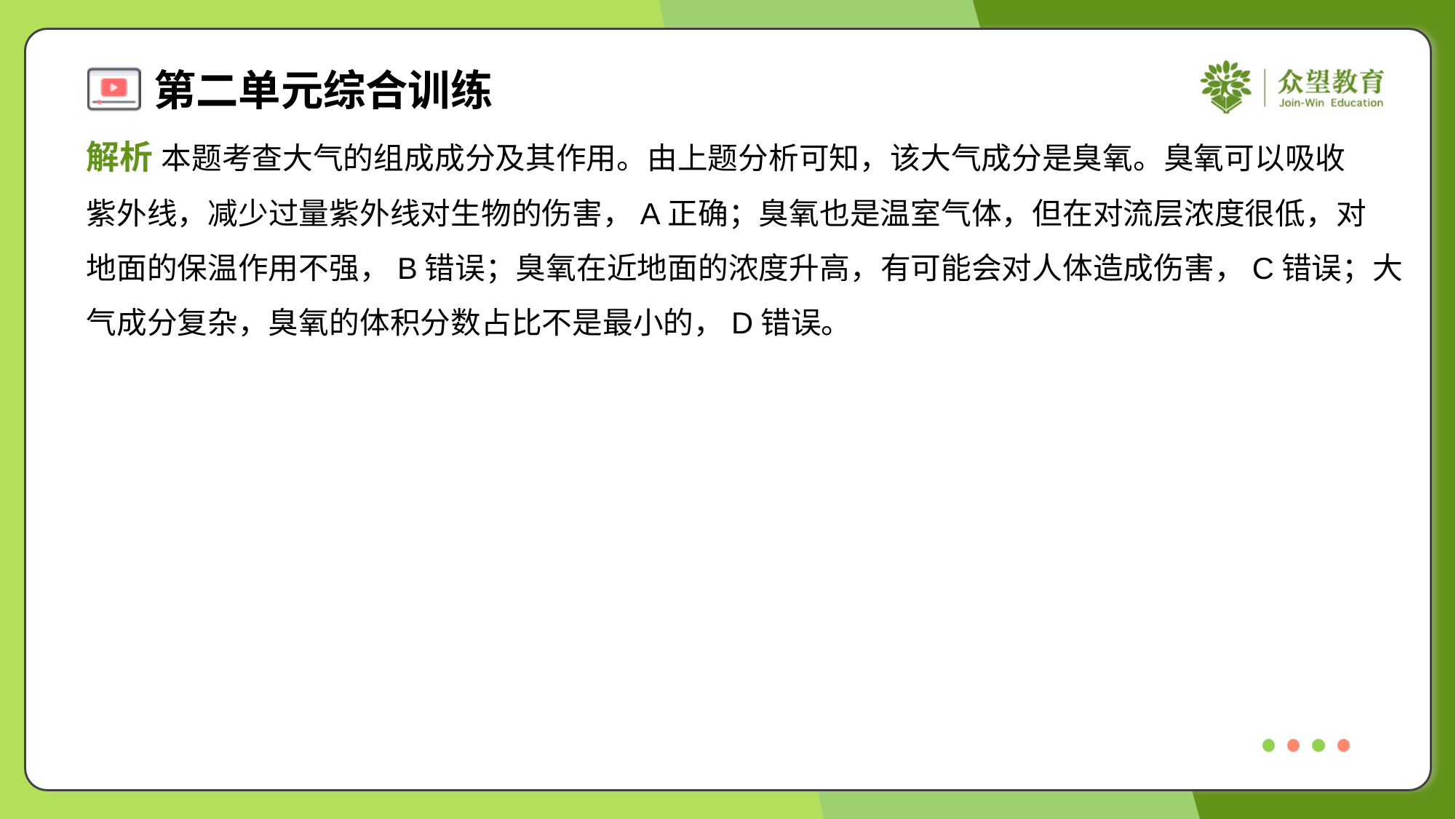

解析 本题考查大气的组成成分及其作用。由上题分析可知，该大气成分是臭氧。臭氧可以吸收
紫外线，减少过量紫外线对生物的伤害，A正确；臭氧也是温室气体，但在对流层浓度很低，对
地面的保温作用不强，B错误；臭氧在近地面的浓度升高，有可能会对人体造成伤害，C错误；大
气成分复杂，臭氧的体积分数占比不是最小的，D错误。